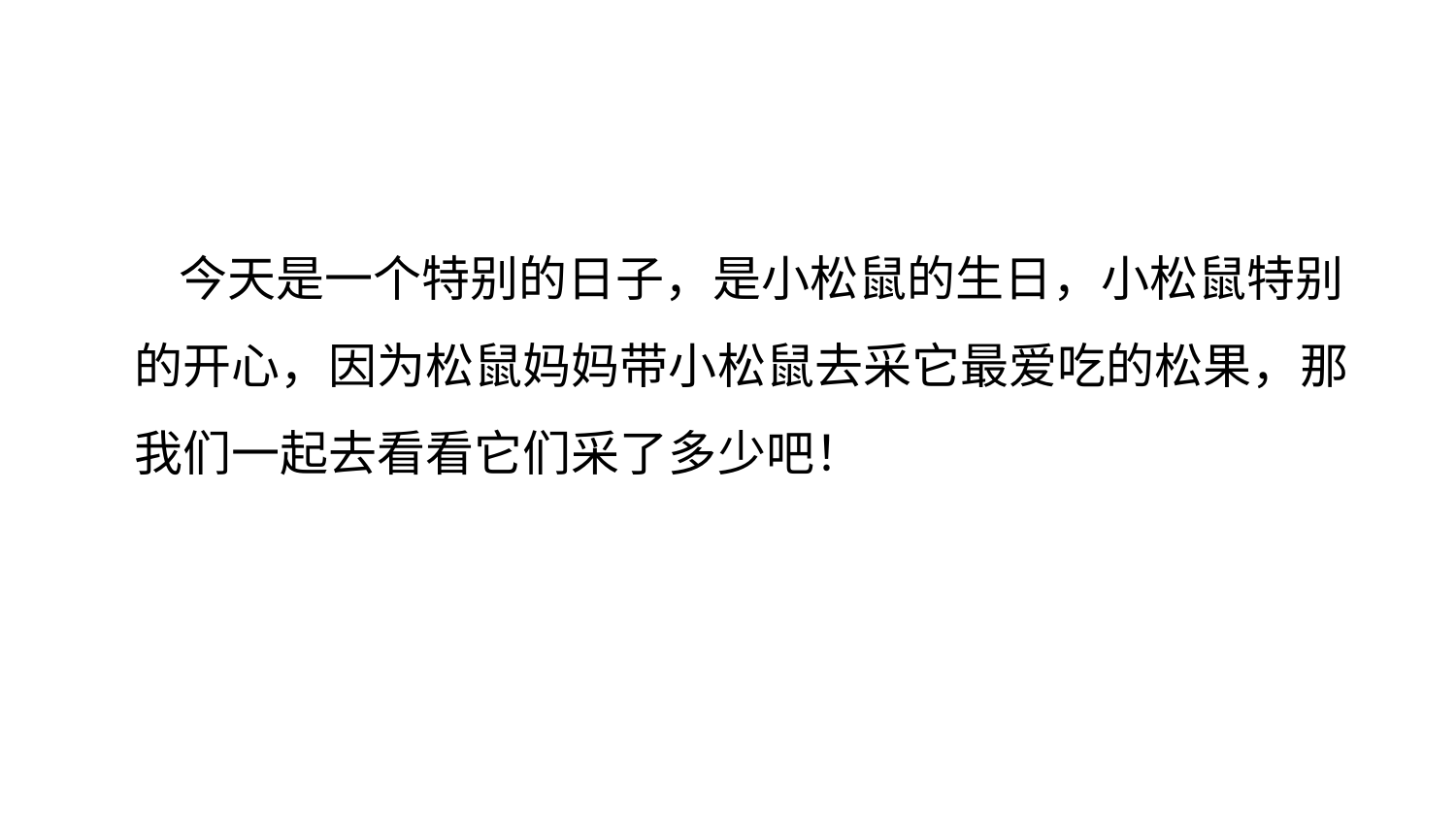

今天是一个特别的日子，是小松鼠的生日，小松鼠特别的开心，因为松鼠妈妈带小松鼠去采它最爱吃的松果，那我们一起去看看它们采了多少吧！